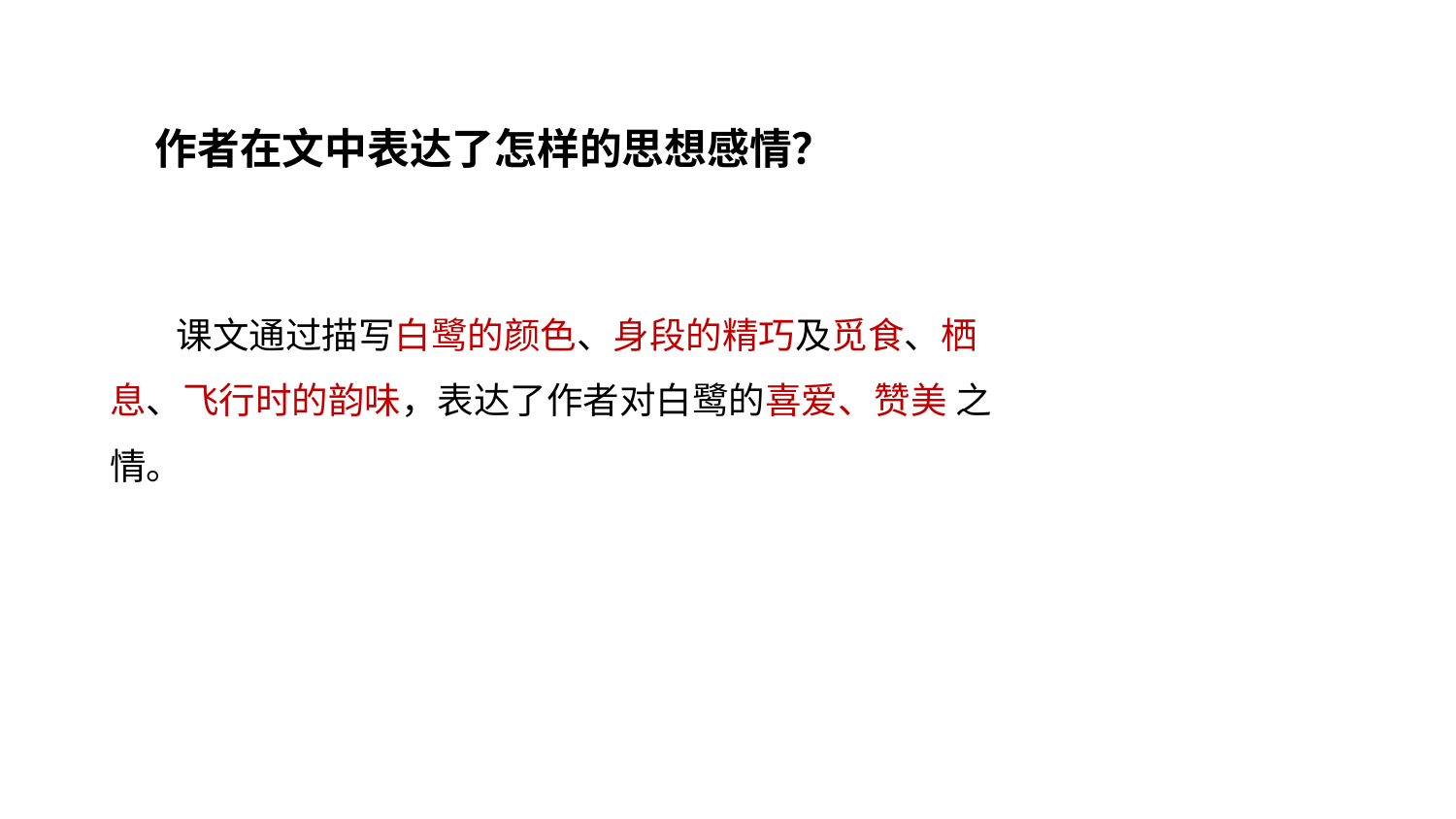

作者在文中表达了怎样的思想感情？
       课文通过描写白鹭的颜色、身段的精巧及觅食、栖息、飞行时的韵味，表达了作者对白鹭的喜爱、赞美 之情。